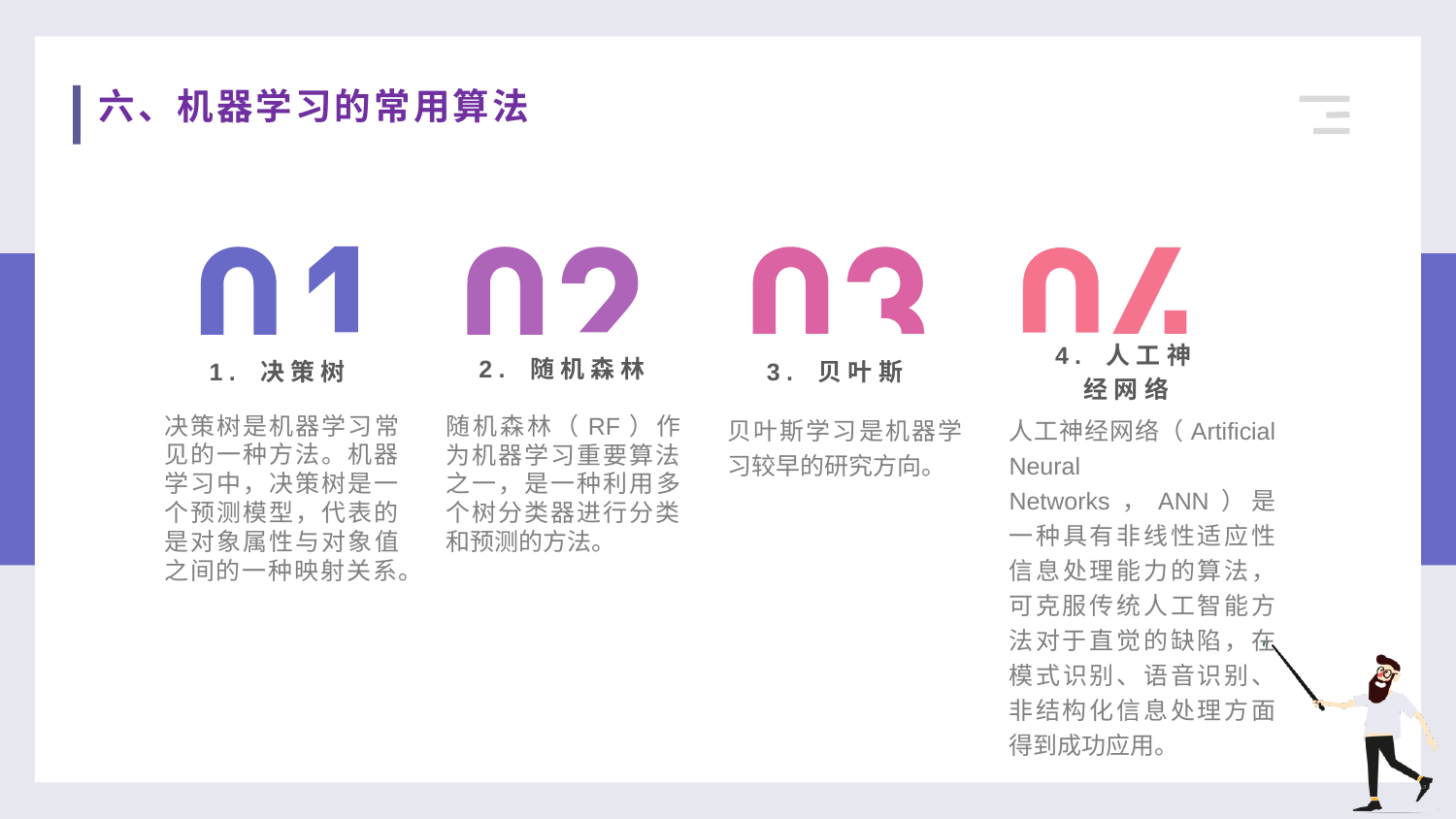

六、机器学习的常用算法

4. 人工神经网络
1. 决策树
3. 贝叶斯
2. 随机森林
决策树是机器学习常见的一种方法。机器学习中，决策树是一个预测模型，代表的是对象属性与对象值之间的一种映射关系。
随机森林（RF）作为机器学习重要算法之一，是一种利用多个树分类器进行分类和预测的方法。
贝叶斯学习是机器学习较早的研究方向。
人工神经网络（Artificial Neural Networks，ANN）是一种具有非线性适应性信息处理能力的算法，可克服传统人工智能方法对于直觉的缺陷，在模式识别、语音识别、非结构化信息处理方面得到成功应用。